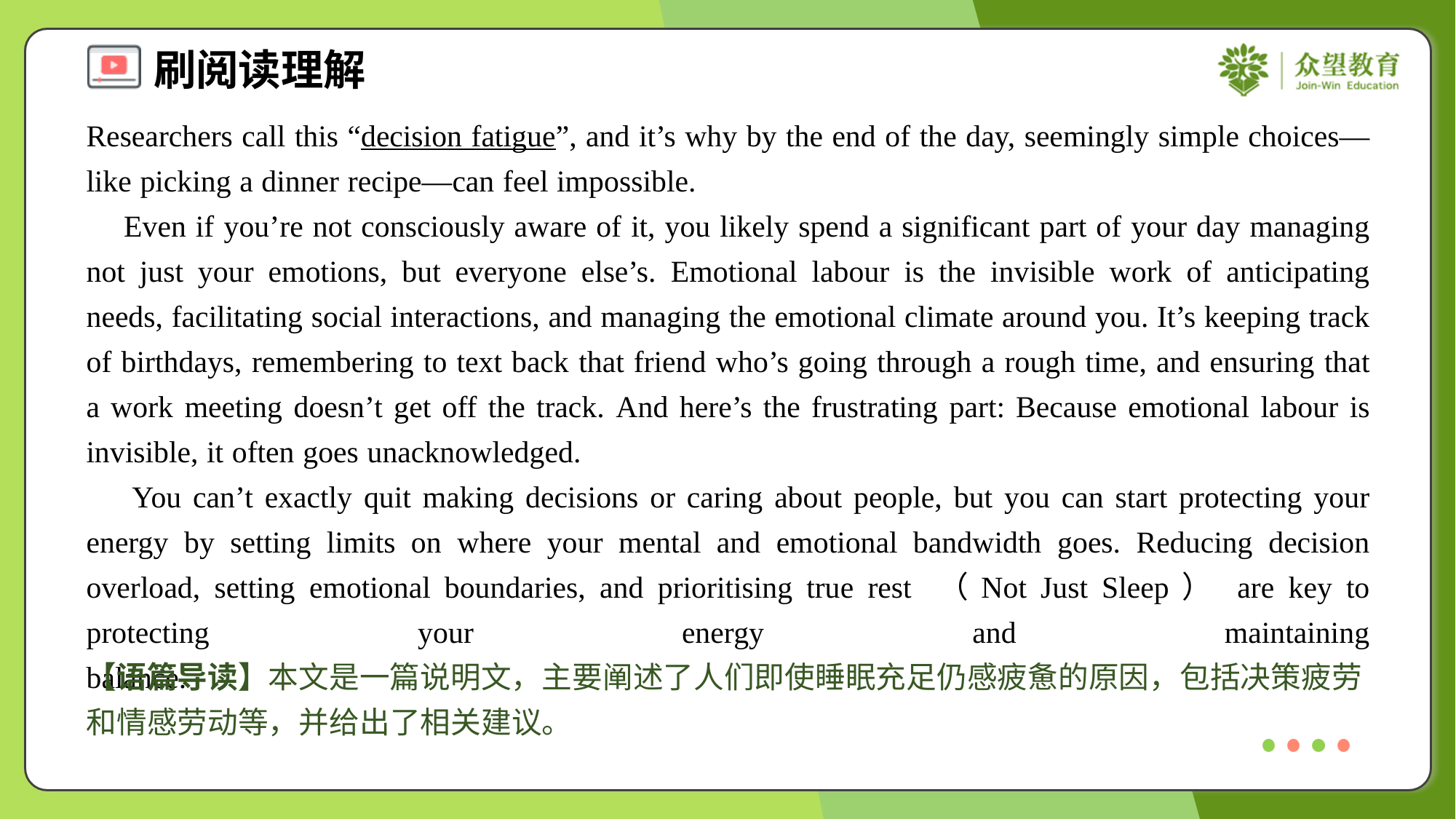

Researchers call this “decision fatigue”, and it’s why by the end of the day, seemingly simple choices—like picking a dinner recipe—can feel impossible.
    Even if you’re not consciously aware of it, you likely spend a significant part of your day managing not just your emotions, but everyone else’s. Emotional labour is the invisible work of anticipating needs, facilitating social interactions, and managing the emotional climate around you. It’s keeping track of birthdays, remembering to text back that friend who’s going through a rough time, and ensuring that a work meeting doesn’t get off the track. And here’s the frustrating part: Because emotional labour is invisible, it often goes unacknowledged.
    You can’t exactly quit making decisions or caring about people, but you can start protecting your energy by setting limits on where your mental and emotional bandwidth goes. Reducing decision overload, setting emotional boundaries, and prioritising true rest （Not Just Sleep） are key to protecting your energy and maintaining balance.#5
【语篇导读】本文是一篇说明文，主要阐述了人们即使睡眠充足仍感疲惫的原因，包括决策疲劳和情感劳动等，并给出了相关建议。